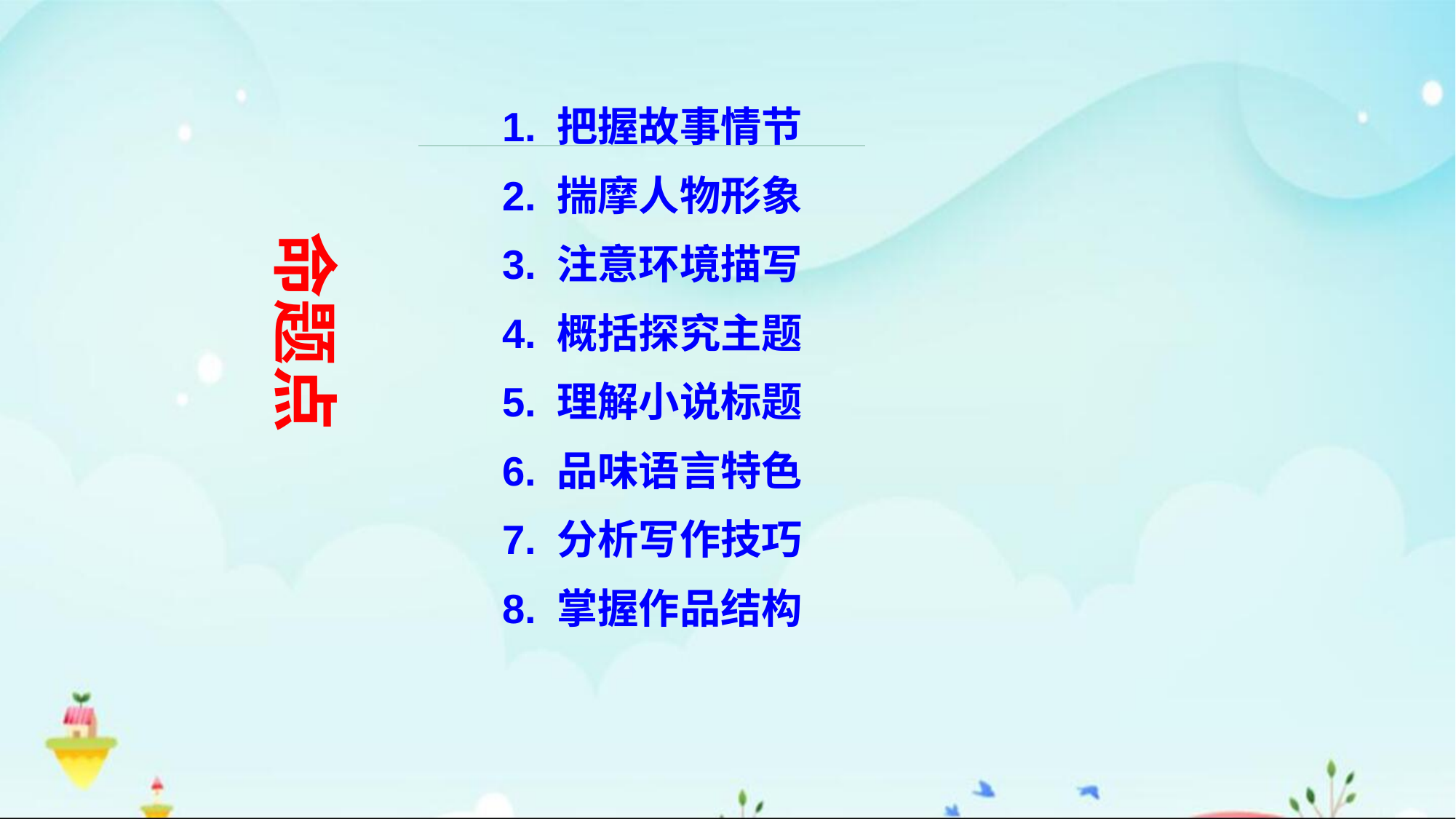

把握故事情节
揣摩人物形象
注意环境描写
概括探究主题
理解小说标题
品味语言特色
分析写作技巧
掌握作品结构

命题点